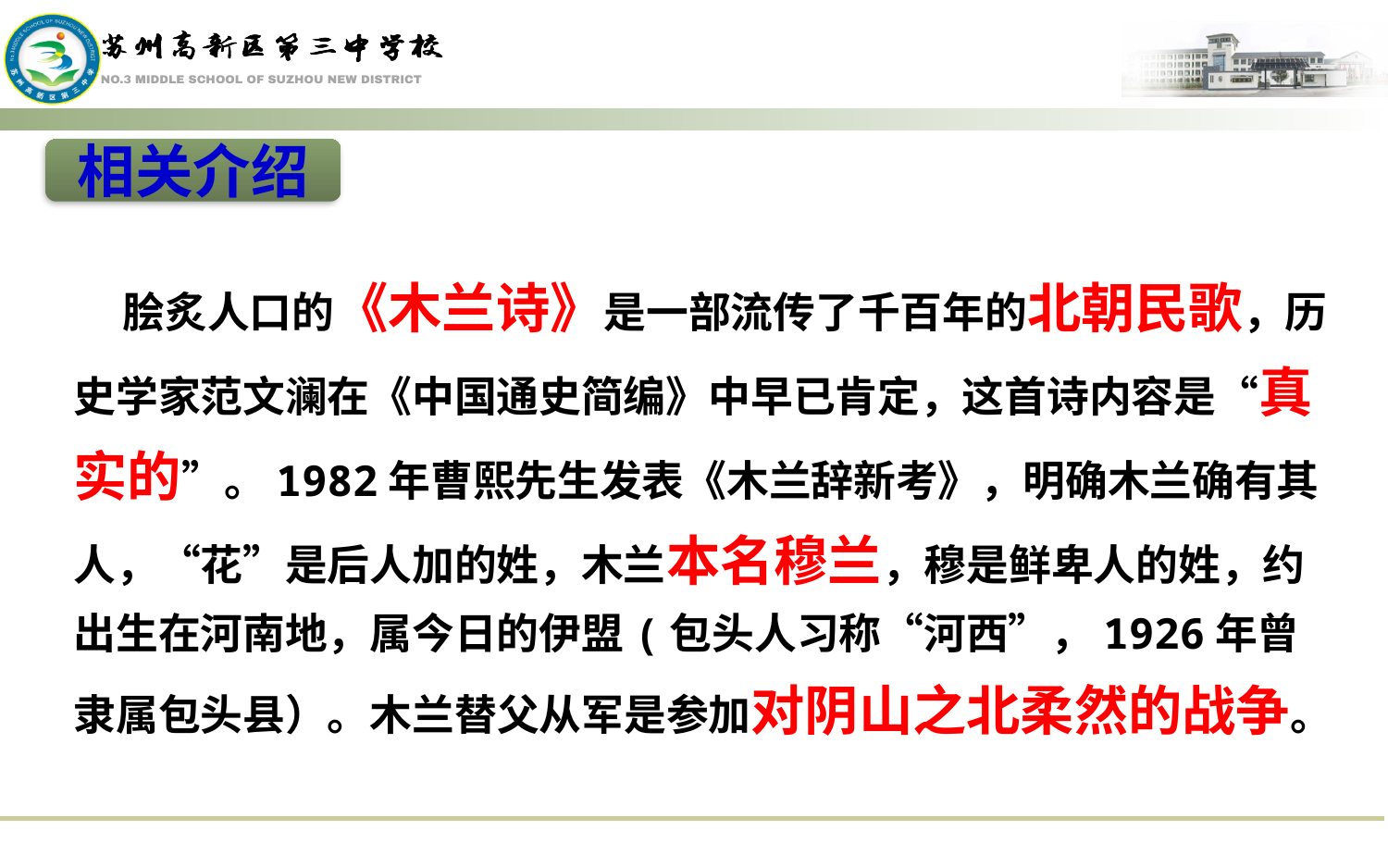

相关介绍
    脍炙人口的《木兰诗》是一部流传了千百年的北朝民歌，历史学家范文澜在《中国通史简编》中早已肯定，这首诗内容是“真实的”。1982年曹熙先生发表《木兰辞新考》，明确木兰确有其人，“花”是后人加的姓，木兰本名穆兰，穆是鲜卑人的姓，约出生在河南地，属今日的伊盟(包头人习称“河西”，1926年曾隶属包头县）。木兰替父从军是参加对阴山之北柔然的战争。